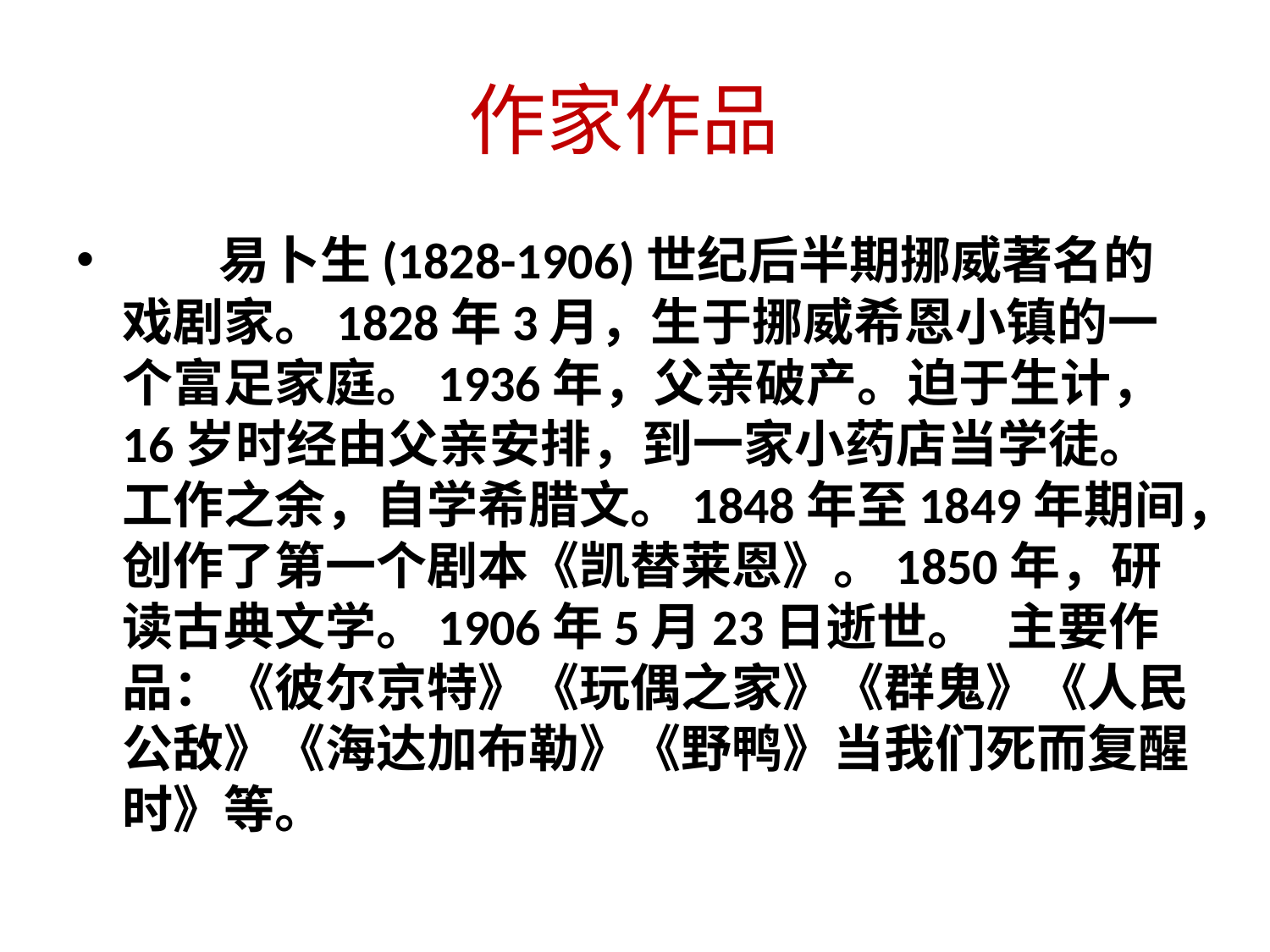

# 作家作品
      易卜生(1828-1906)世纪后半期挪威著名的戏剧家。1828年3月，生于挪威希恩小镇的一个富足家庭。1936年，父亲破产。迫于生计，16岁时经由父亲安排，到一家小药店当学徒。工作之余，自学希腊文。1848年至1849年期间，创作了第一个剧本《凯替莱恩》。1850年，研读古典文学。1906年5月23日逝世。  主要作品：《彼尔京特》《玩偶之家》《群鬼》《人民公敌》《海达加布勒》《野鸭》当我们死而复醒时》等。